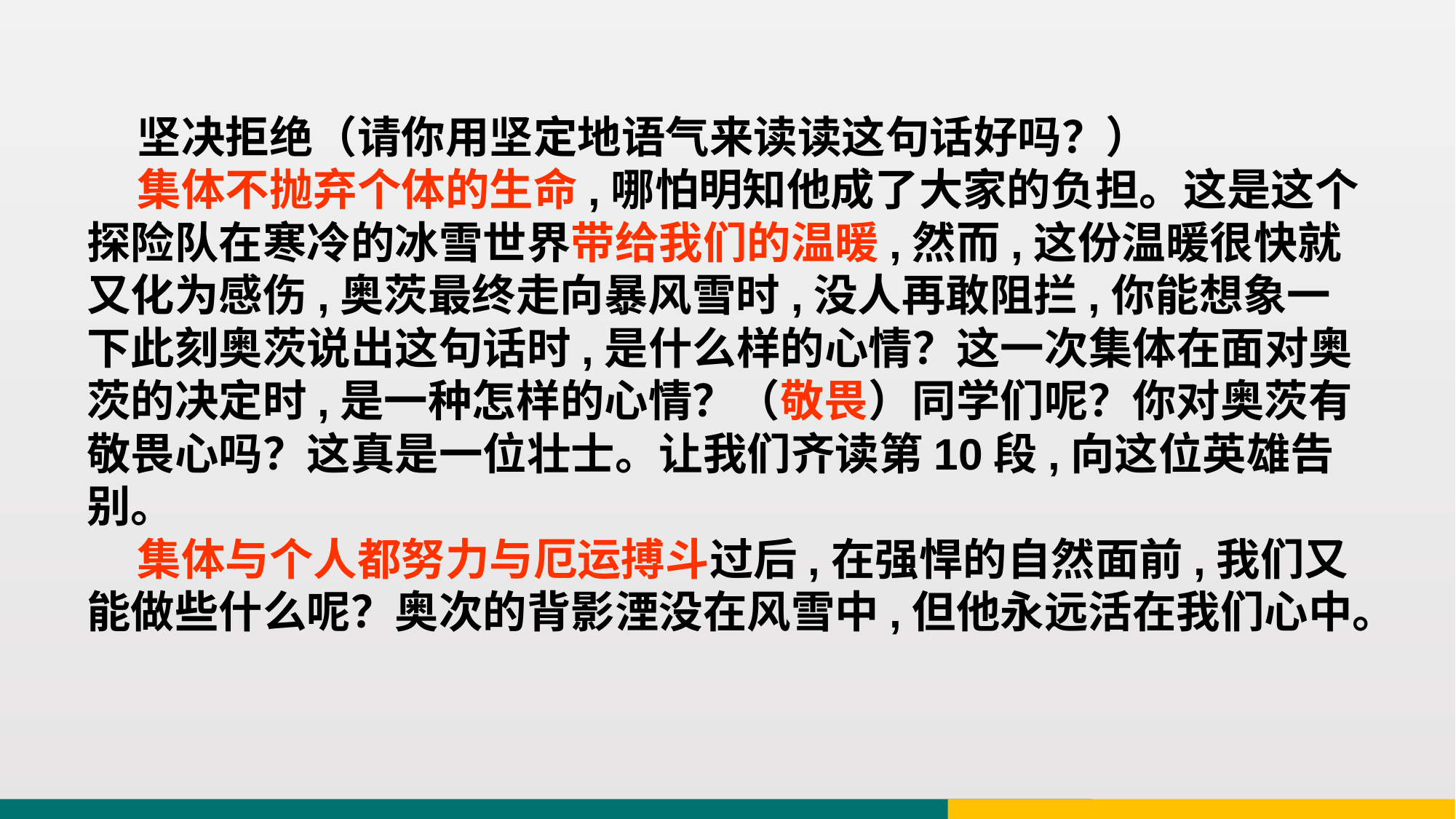

坚决拒绝（请你用坚定地语气来读读这句话好吗？）
    集体不抛弃个体的生命,哪怕明知他成了大家的负担。这是这个探险队在寒冷的冰雪世界带给我们的温暖,然而,这份温暖很快就又化为感伤,奥茨最终走向暴风雪时,没人再敢阻拦,你能想象一下此刻奥茨说出这句话时,是什么样的心情？这一次集体在面对奥茨的决定时,是一种怎样的心情？（敬畏）同学们呢？你对奥茨有敬畏心吗？这真是一位壮士。让我们齐读第10段,向这位英雄告别。
    集体与个人都努力与厄运搏斗过后,在强悍的自然面前,我们又能做些什么呢？奥次的背影湮没在风雪中,但他永远活在我们心中。